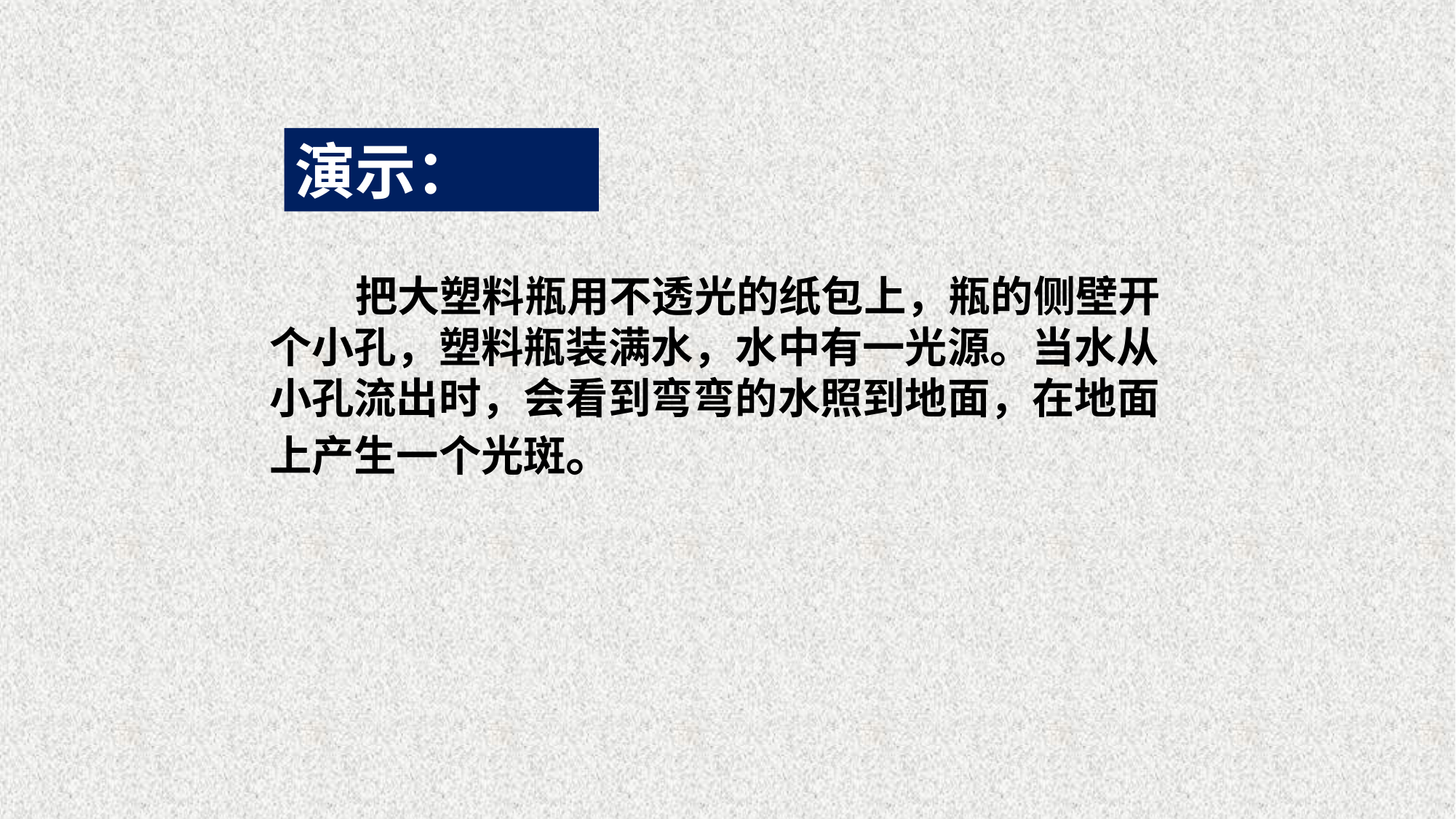

演示：
        把大塑料瓶用不透光的纸包上，瓶的侧壁开个小孔，塑料瓶装满水，水中有一光源。当水从小孔流出时，会看到弯弯的水照到地面，在地面上产生一个光斑。